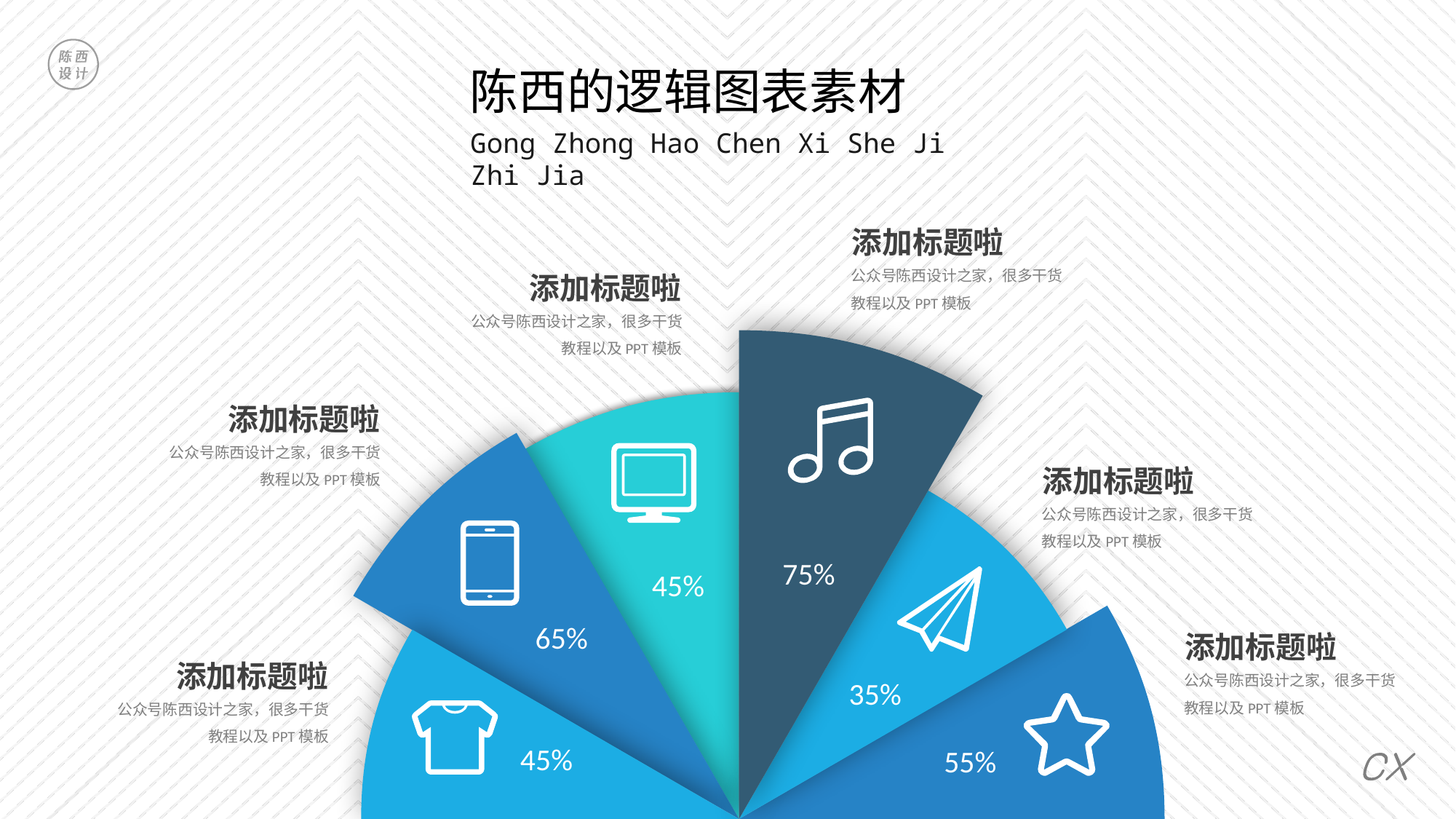

陈西的逻辑图表素材
Gong Zhong Hao Chen Xi She Ji Zhi Jia
添加标题啦
公众号陈西设计之家，很多干货教程以及PPT模板
添加标题啦
公众号陈西设计之家，很多干货教程以及PPT模板

添加标题啦

公众号陈西设计之家，很多干货教程以及PPT模板

添加标题啦
公众号陈西设计之家，很多干货教程以及PPT模板

75%
45%

65%
添加标题啦
添加标题啦
公众号陈西设计之家，很多干货教程以及PPT模板
35%
公众号陈西设计之家，很多干货教程以及PPT模板

45%
55%